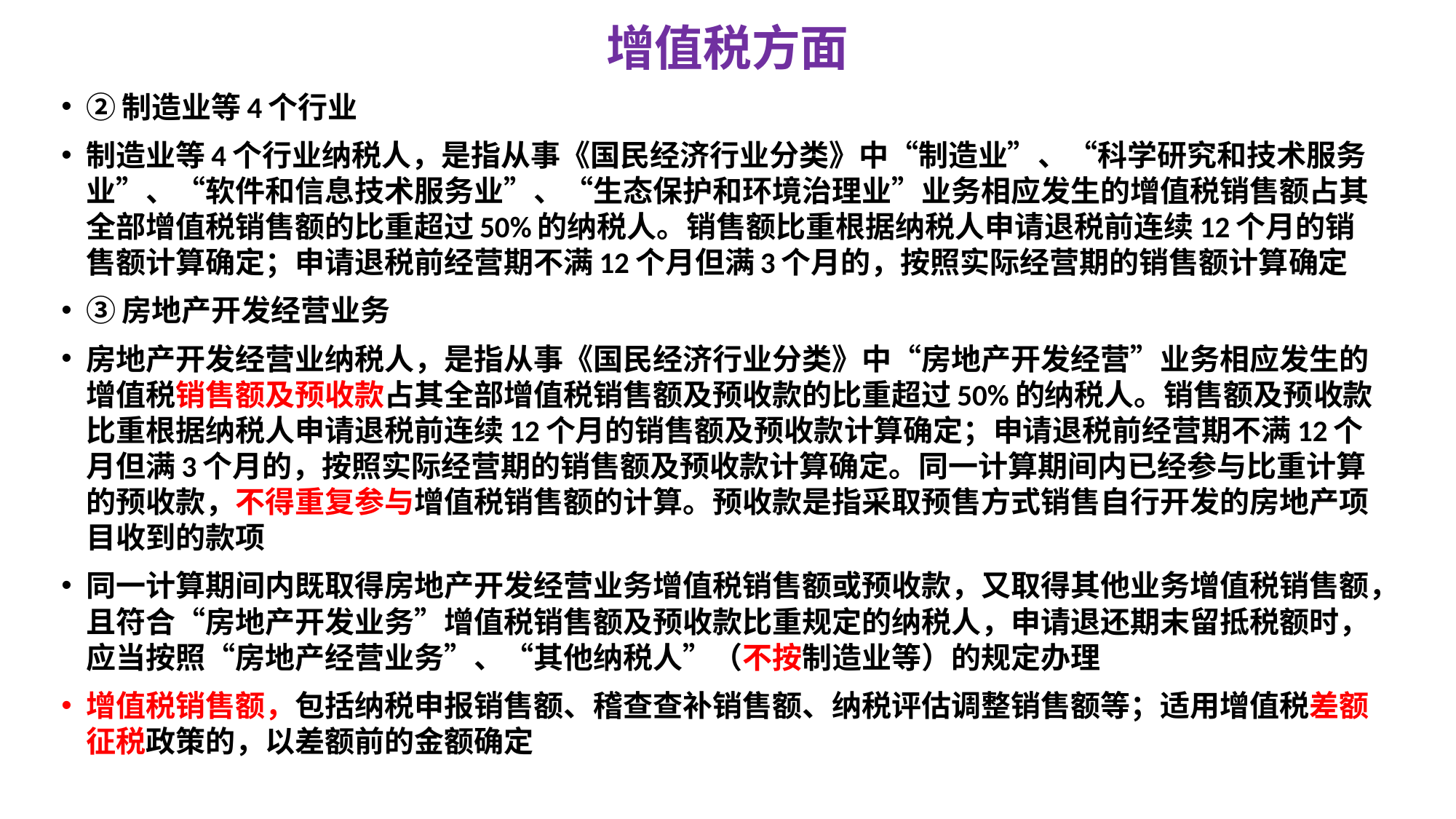

# 增值税方面
②制造业等4个行业
制造业等4个行业纳税人，是指从事《国民经济行业分类》中“制造业”、“科学研究和技术服务业”、“软件和信息技术服务业”、“生态保护和环境治理业”业务相应发生的增值税销售额占其全部增值税销售额的比重超过50%的纳税人。销售额比重根据纳税人申请退税前连续12个月的销售额计算确定；申请退税前经营期不满12个月但满3个月的，按照实际经营期的销售额计算确定
③房地产开发经营业务
房地产开发经营业纳税人，是指从事《国民经济行业分类》中“房地产开发经营”业务相应发生的增值税销售额及预收款占其全部增值税销售额及预收款的比重超过50%的纳税人。销售额及预收款比重根据纳税人申请退税前连续12个月的销售额及预收款计算确定；申请退税前经营期不满12个月但满3个月的，按照实际经营期的销售额及预收款计算确定。同一计算期间内已经参与比重计算的预收款，不得重复参与增值税销售额的计算。预收款是指采取预售方式销售自行开发的房地产项目收到的款项
同一计算期间内既取得房地产开发经营业务增值税销售额或预收款，又取得其他业务增值税销售额，且符合“房地产开发业务”增值税销售额及预收款比重规定的纳税人，申请退还期末留抵税额时，应当按照“房地产经营业务”、“其他纳税人”（不按制造业等）的规定办理
增值税销售额，包括纳税申报销售额、稽查查补销售额、纳税评估调整销售额等；适用增值税差额征税政策的，以差额前的金额确定